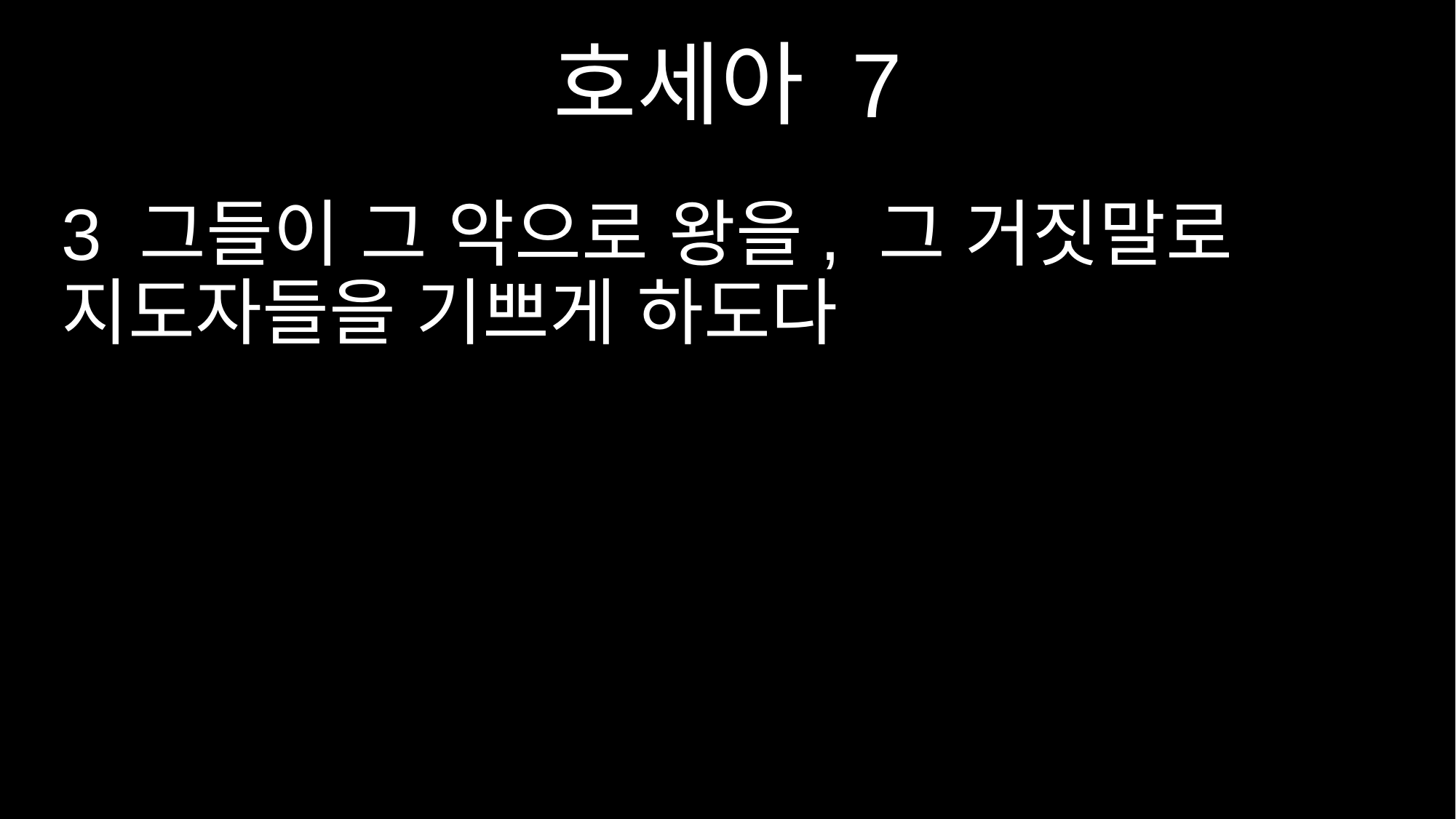

호세아 7
3 그들이 그 악으로 왕을, 그 거짓말로 지도자들을 기쁘게 하도다